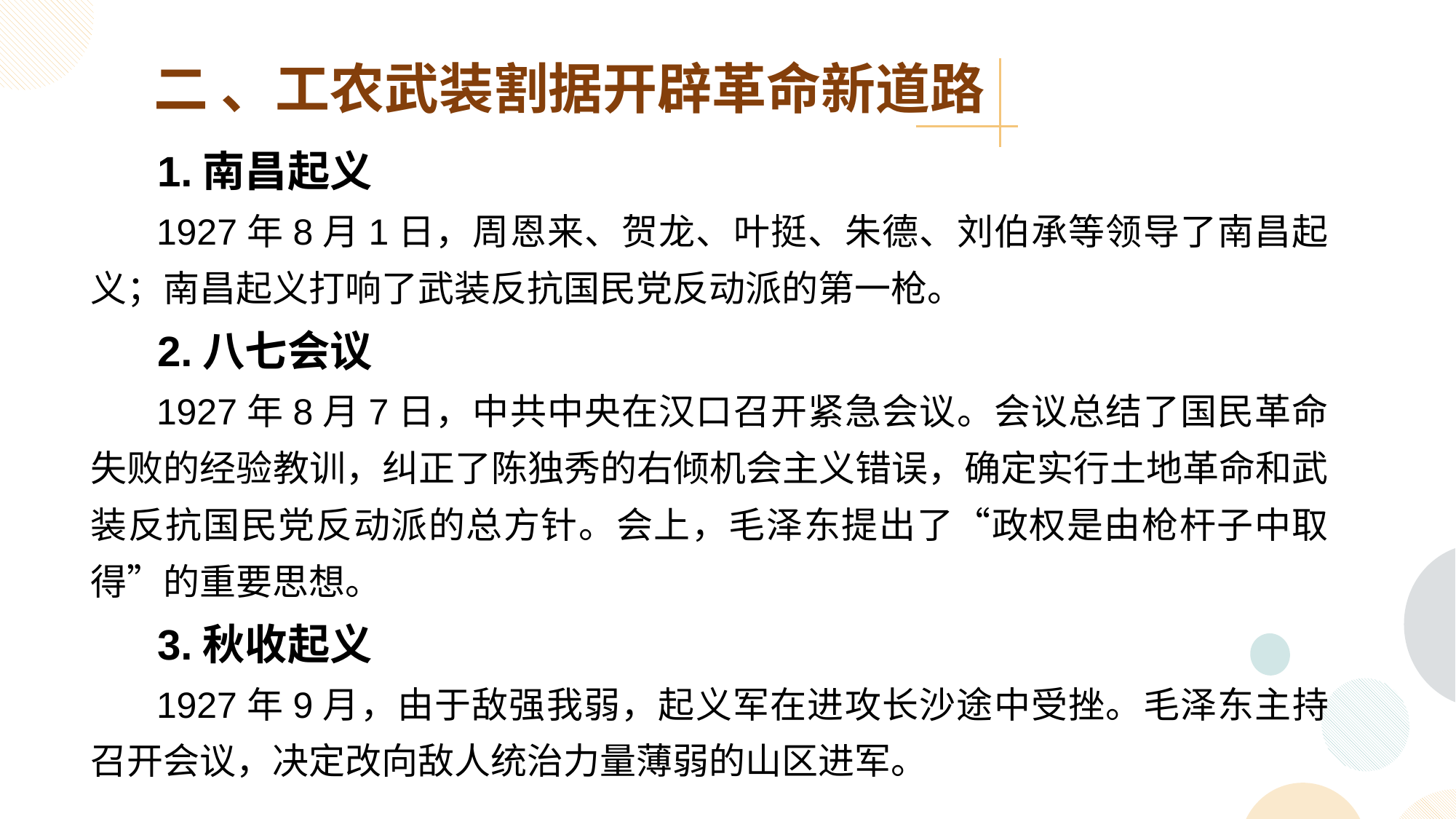

二 、工农武装割据开辟革命新道路
 1.南昌起义
 1927年8月1日，周恩来、贺龙、叶挺、朱德、刘伯承等领导了南昌起义；南昌起义打响了武装反抗国民党反动派的第一枪。
 2.八七会议
 1927年8月7日，中共中央在汉口召开紧急会议。会议总结了国民革命失败的经验教训，纠正了陈独秀的右倾机会主义错误，确定实行土地革命和武装反抗国民党反动派的总方针。会上，毛泽东提出了“政权是由枪杆子中取得”的重要思想。
 3.秋收起义
 1927年9月，由于敌强我弱，起义军在进攻长沙途中受挫。毛泽东主持召开会议，决定改向敌人统治力量薄弱的山区进军。